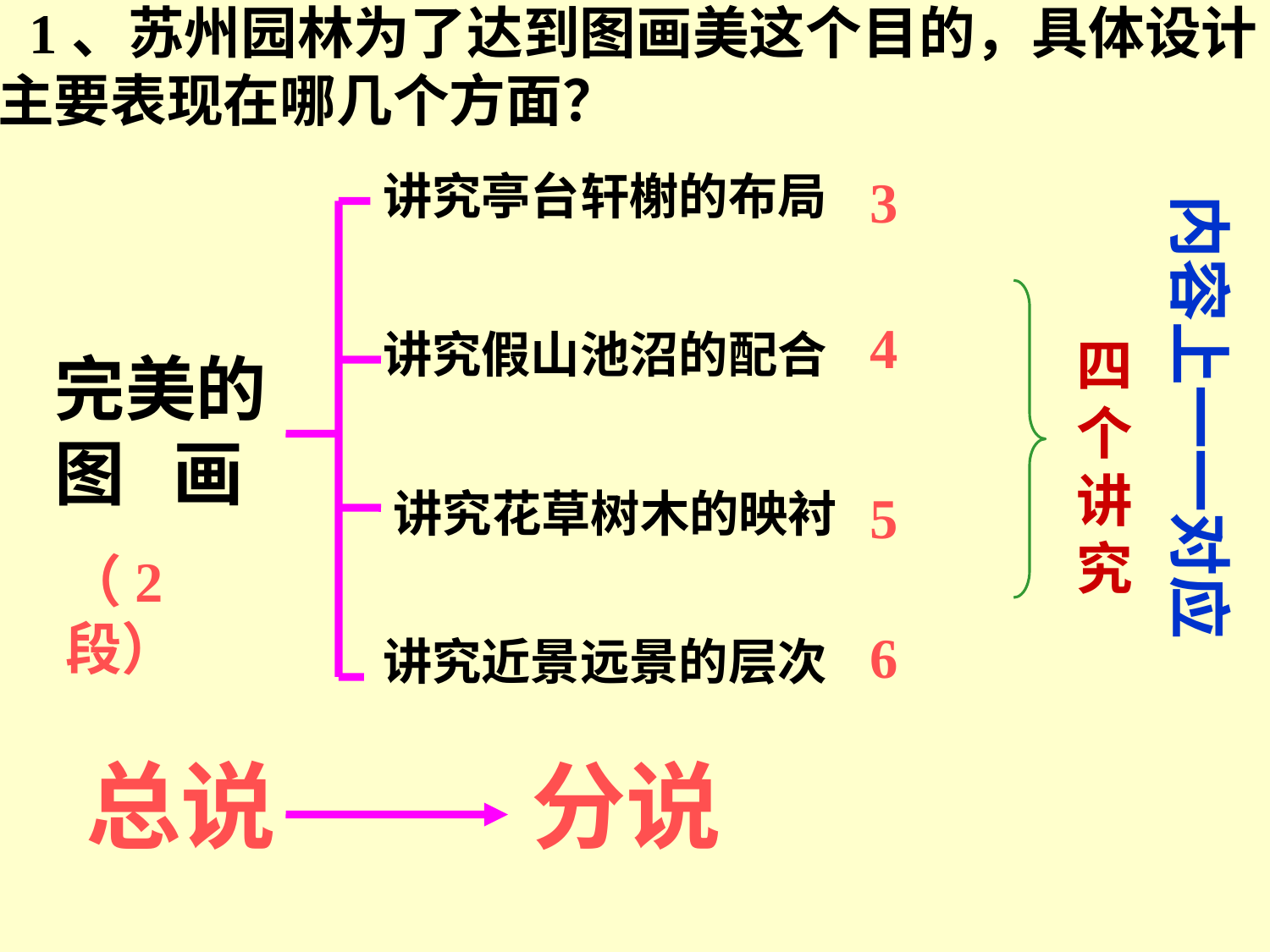

1、苏州园林为了达到图画美这个目的，具体设计主要表现在哪几个方面？

讲究亭台轩榭的布局
3
内容上一一对应

4
讲究假山池沼的配合
四个讲究
完美的图   画

讲究花草树木的映衬
5

（2 段）
6
讲究近景远景的层次
总说
分说